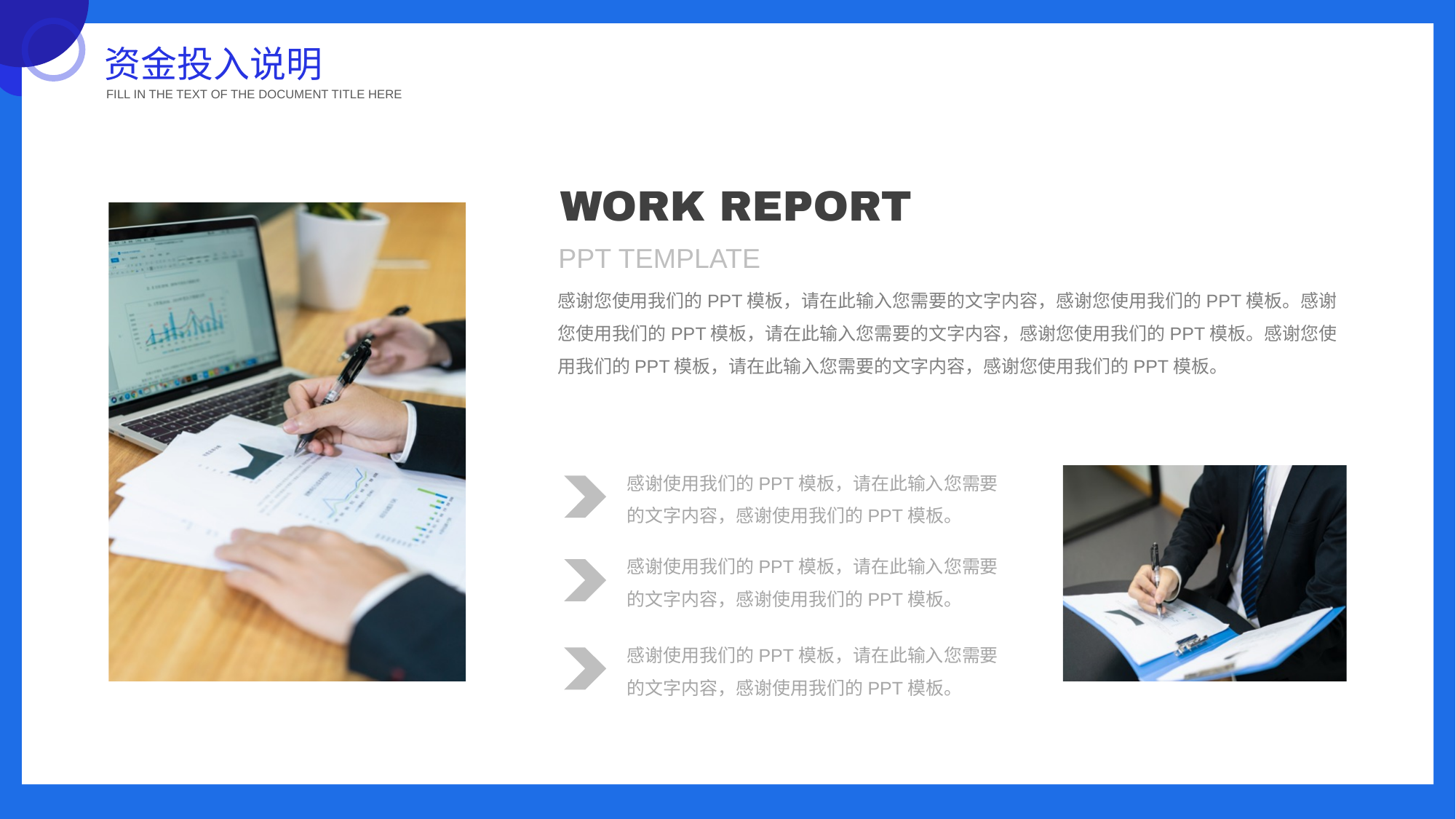

资金投入说明
FILL IN THE TEXT OF THE DOCUMENT TITLE HERE
WORK REPORT

PPT TEMPLATE
感谢您使用我们的PPT模板，请在此输入您需要的文字内容，感谢您使用我们的PPT模板。感谢您使用我们的PPT模板，请在此输入您需要的文字内容，感谢您使用我们的PPT模板。感谢您使用我们的PPT模板，请在此输入您需要的文字内容，感谢您使用我们的PPT模板。
感谢使用我们的PPT模板，请在此输入您需要的文字内容，感谢使用我们的PPT模板。

感谢使用我们的PPT模板，请在此输入您需要的文字内容，感谢使用我们的PPT模板。

感谢使用我们的PPT模板，请在此输入您需要的文字内容，感谢使用我们的PPT模板。